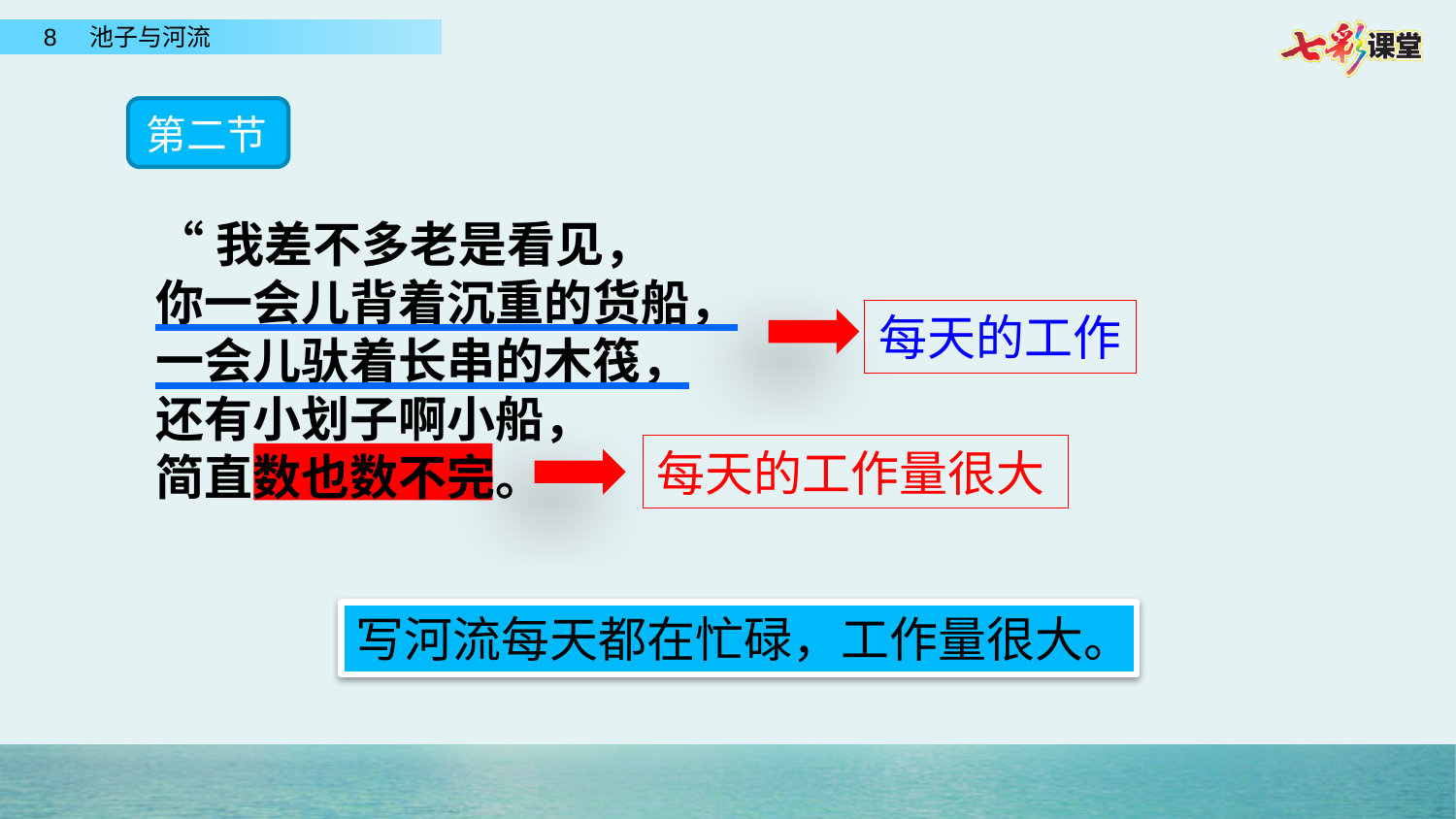

第二节
“我差不多老是看见，
你一会儿背着沉重的货船，
一会儿驮着长串的木筏，
还有小划子啊小船，
简直数也数不完。
每天的工作

每天的工作量很大

写河流每天都在忙碌，工作量很大。